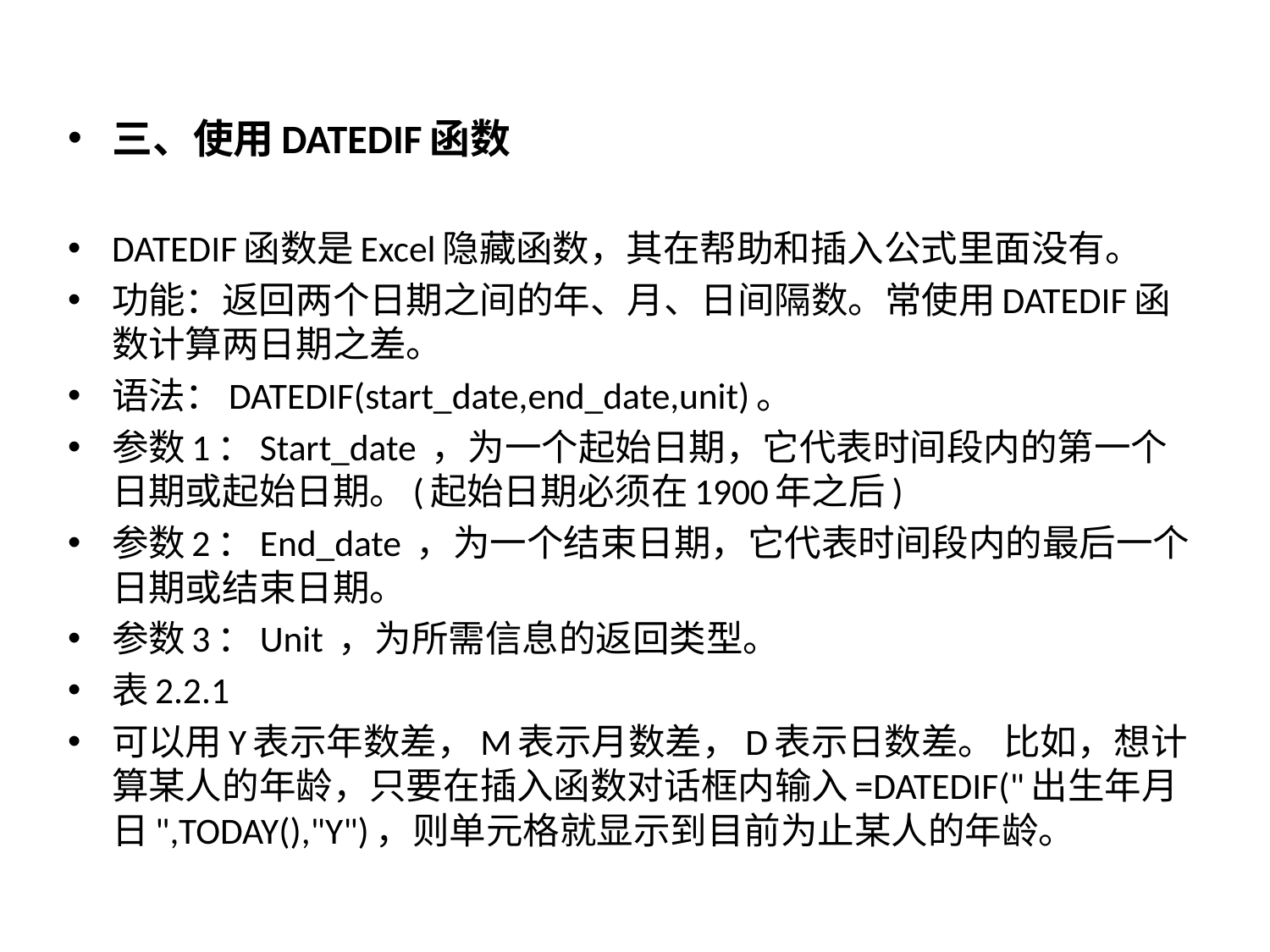

三、使用DATEDIF函数

DATEDIF函数是Excel隐藏函数，其在帮助和插入公式里面没有。
功能：返回两个日期之间的年、月、日间隔数。常使用DATEDIF函数计算两日期之差。
语法：DATEDIF(start_date,end_date,unit)。
参数1：Start_date ，为一个起始日期，它代表时间段内的第一个日期或起始日期。(起始日期必须在1900年之后)
参数2：End_date ，为一个结束日期，它代表时间段内的最后一个日期或结束日期。
参数3：Unit ，为所需信息的返回类型。
表2.2.1
可以用Y表示年数差，M表示月数差，D表示日数差。 比如，想计算某人的年龄，只要在插入函数对话框内输入=DATEDIF("出生年月日",TODAY(),"Y")，则单元格就显示到目前为止某人的年龄。